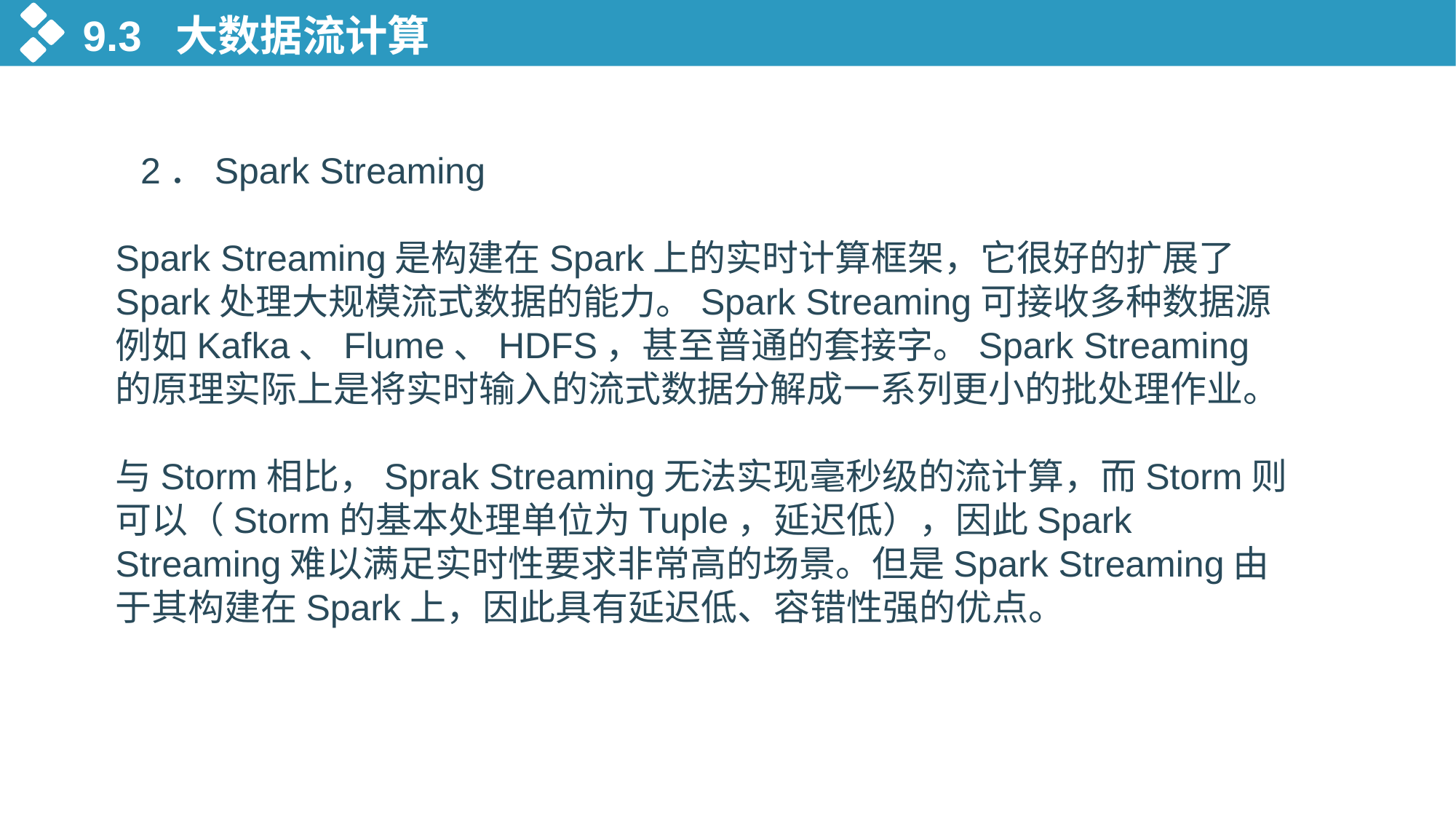

9.3  大数据流计算

   2．Spark Streaming

Spark Streaming是构建在Spark上的实时计算框架，它很好的扩展了Spark处理大规模流式数据的能力。Spark Streaming可接收多种数据源例如Kafka、Flume、HDFS，甚至普通的套接字。Spark Streaming的原理实际上是将实时输入的流式数据分解成一系列更小的批处理作业。

与Storm相比，Sprak Streaming无法实现毫秒级的流计算，而Storm则可以（Storm的基本处理单位为Tuple，延迟低），因此Spark Streaming难以满足实时性要求非常高的场景。但是Spark Streaming由于其构建在Spark上，因此具有延迟低、容错性强的优点。